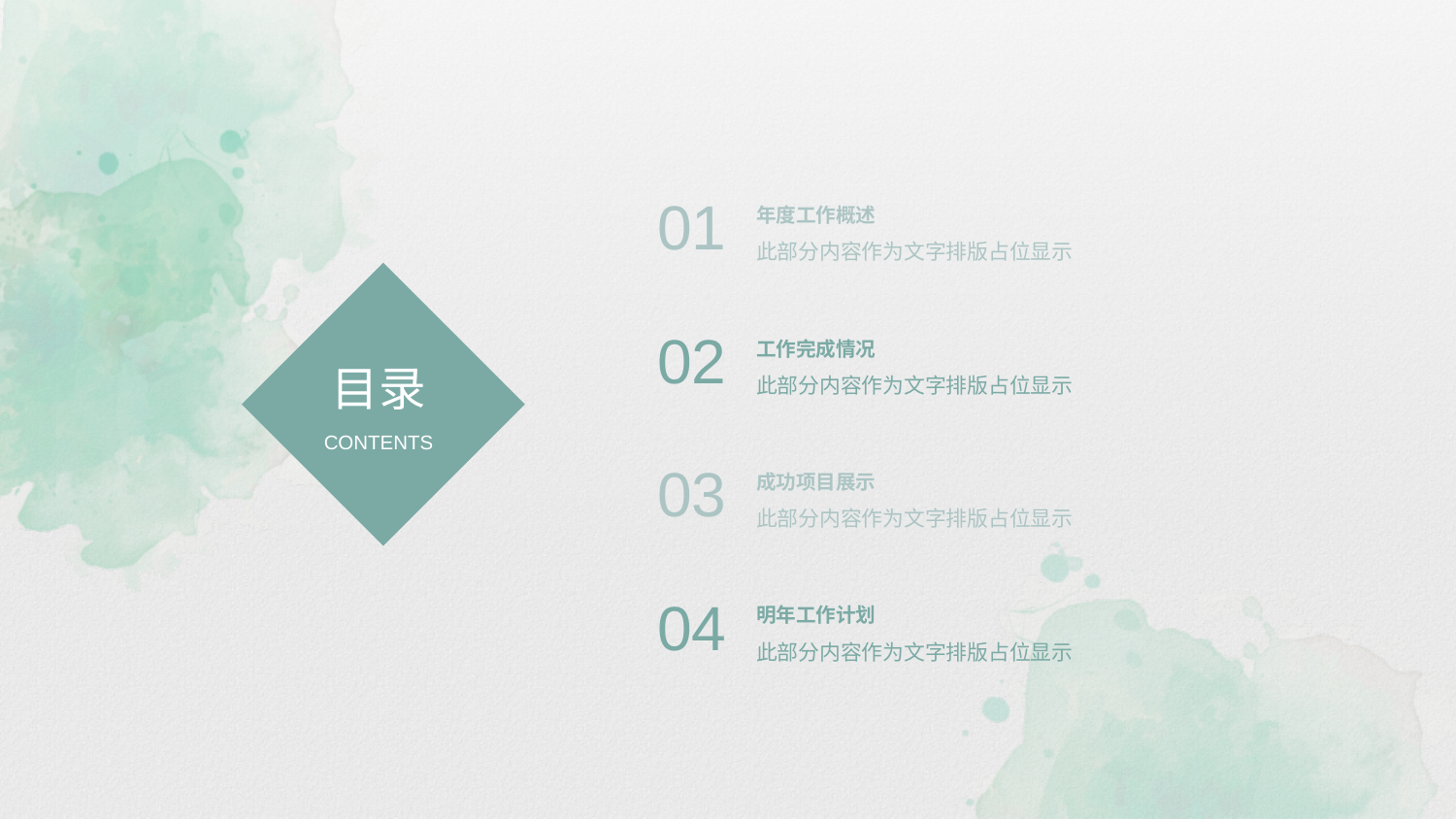

01
年度工作概述
此部分内容作为文字排版占位显示

目录
CONTENTS
02
工作完成情况
此部分内容作为文字排版占位显示
03
成功项目展示
此部分内容作为文字排版占位显示
04
明年工作计划
此部分内容作为文字排版占位显示